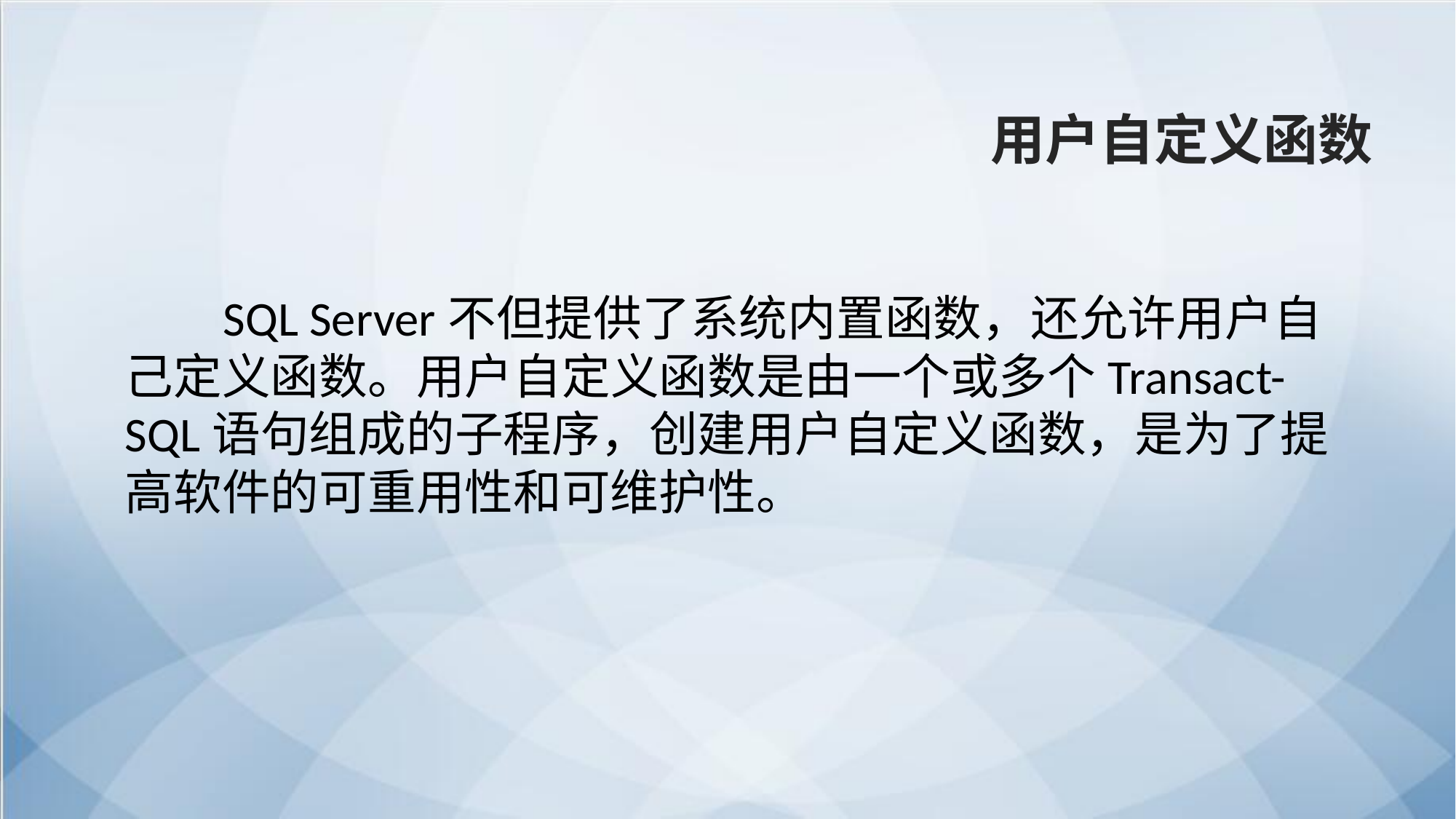

用户自定义函数
    SQL Server不但提供了系统内置函数，还允许用户自己定义函数。用户自定义函数是由一个或多个Transact-SQL语句组成的子程序，创建用户自定义函数，是为了提高软件的可重用性和可维护性。